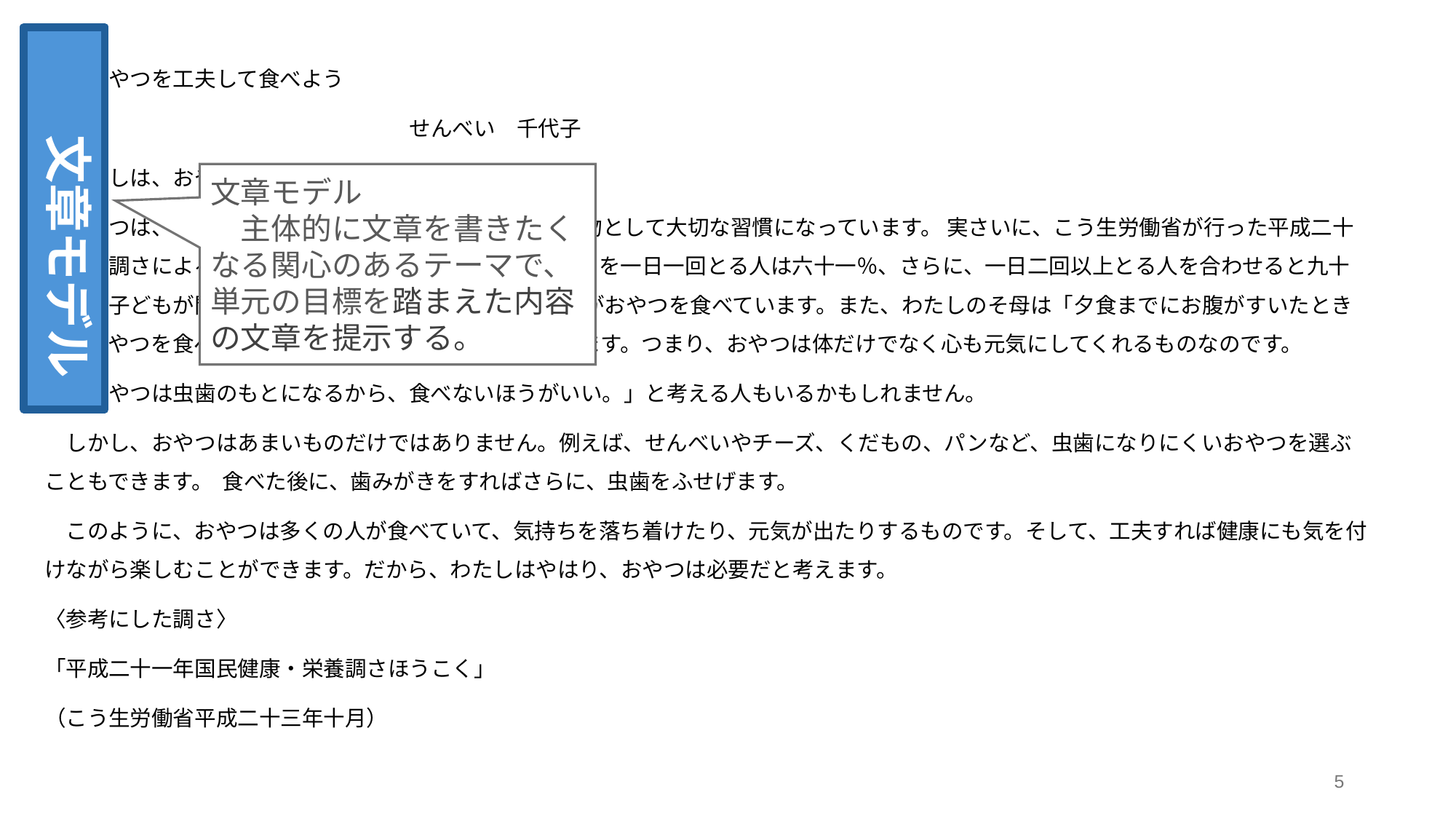

文章モデル
　　おやつを工夫して食べよう
　　　　　　　　　　　　　　　　　せんべい　千代子
　わたしは、おやつは必要だと考えます。
　おやつは、小さいころから食事と食事の間にとる食べ物として大切な習慣になっています。 実さいに、こう生労働省が行った平成二十一年の調さによると、九才から十一才の子どもで、おやつを一日一回とる人は六十一％、さらに、一日二回以上とる人を合わせると九十九％の子どもが間食をしているそうです。 たくさんの人がおやつを食べています。また、わたしのそ母は「夕食までにお腹がすいたときに、おやつを食べると気持ちが落ち着く。」と言っています。つまり、おやつは体だけでなく心も元気にしてくれるものなのです。
　「おやつは虫歯のもとになるから、食べないほうがいい。」と考える人もいるかもしれません。
　しかし、おやつはあまいものだけではありません。例えば、せんべいやチーズ、くだもの、パンなど、虫歯になりにくいおやつを選ぶこともできます。  食べた後に、歯みがきをすればさらに、虫歯をふせげます。
　このように、おやつは多くの人が食べていて、気持ちを落ち着けたり、元気が出たりするものです。そして、工夫すれば健康にも気を付けながら楽しむことができます。だから、わたしはやはり、おやつは必要だと考えます。
〈参考にした調さ〉
「平成二十一年国民健康・栄養調さほうこく」
（こう生労働省平成二十三年十月）
文章モデル
　主体的に文章を書きたくなる関心のあるテーマで、単元の目標を踏まえた内容の文章を提示する。
5